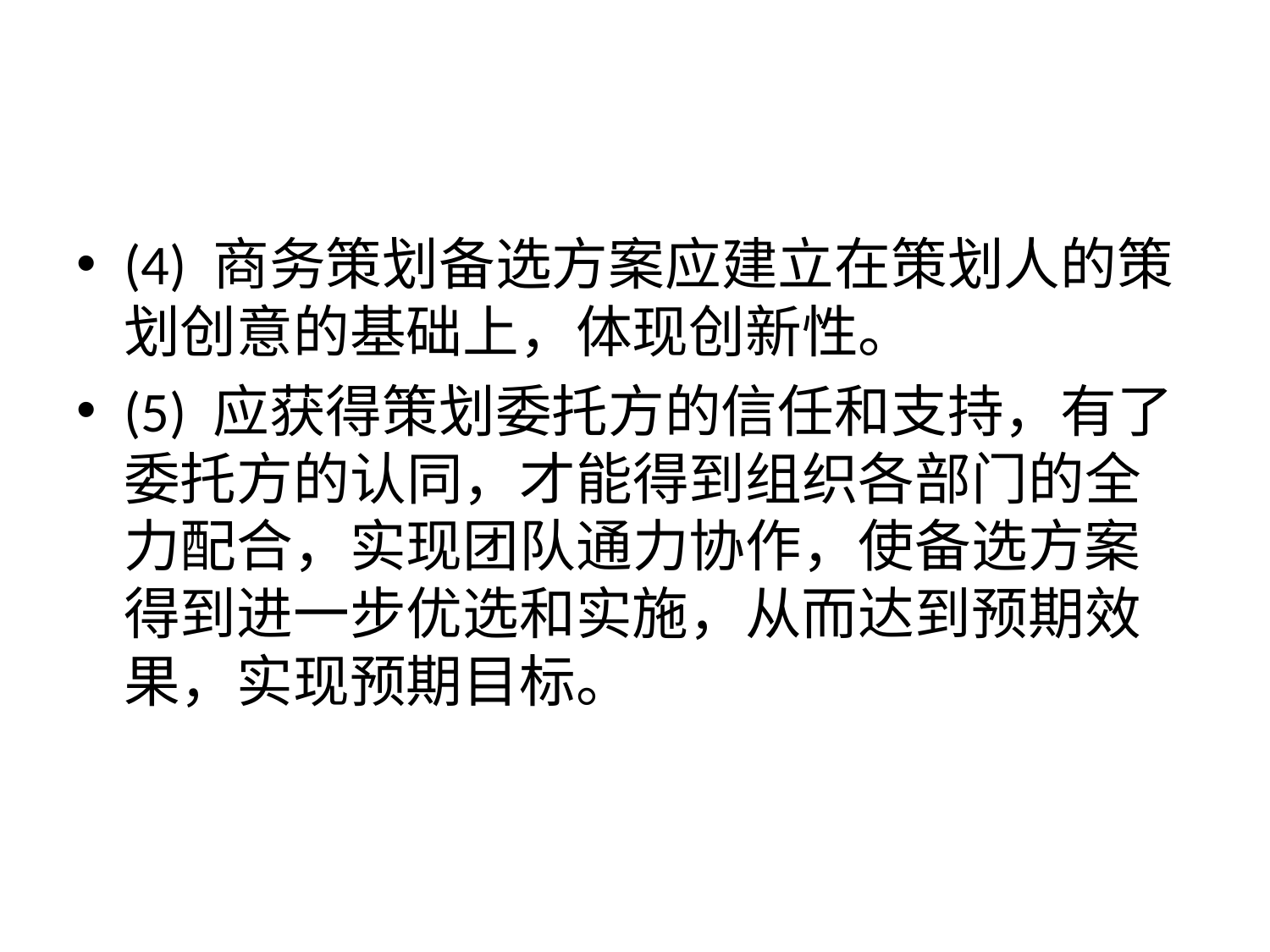

#
(4) 商务策划备选方案应建立在策划人的策划创意的基础上，体现创新性。
(5) 应获得策划委托方的信任和支持，有了委托方的认同，才能得到组织各部门的全力配合，实现团队通力协作，使备选方案得到进一步优选和实施，从而达到预期效果，实现预期目标。